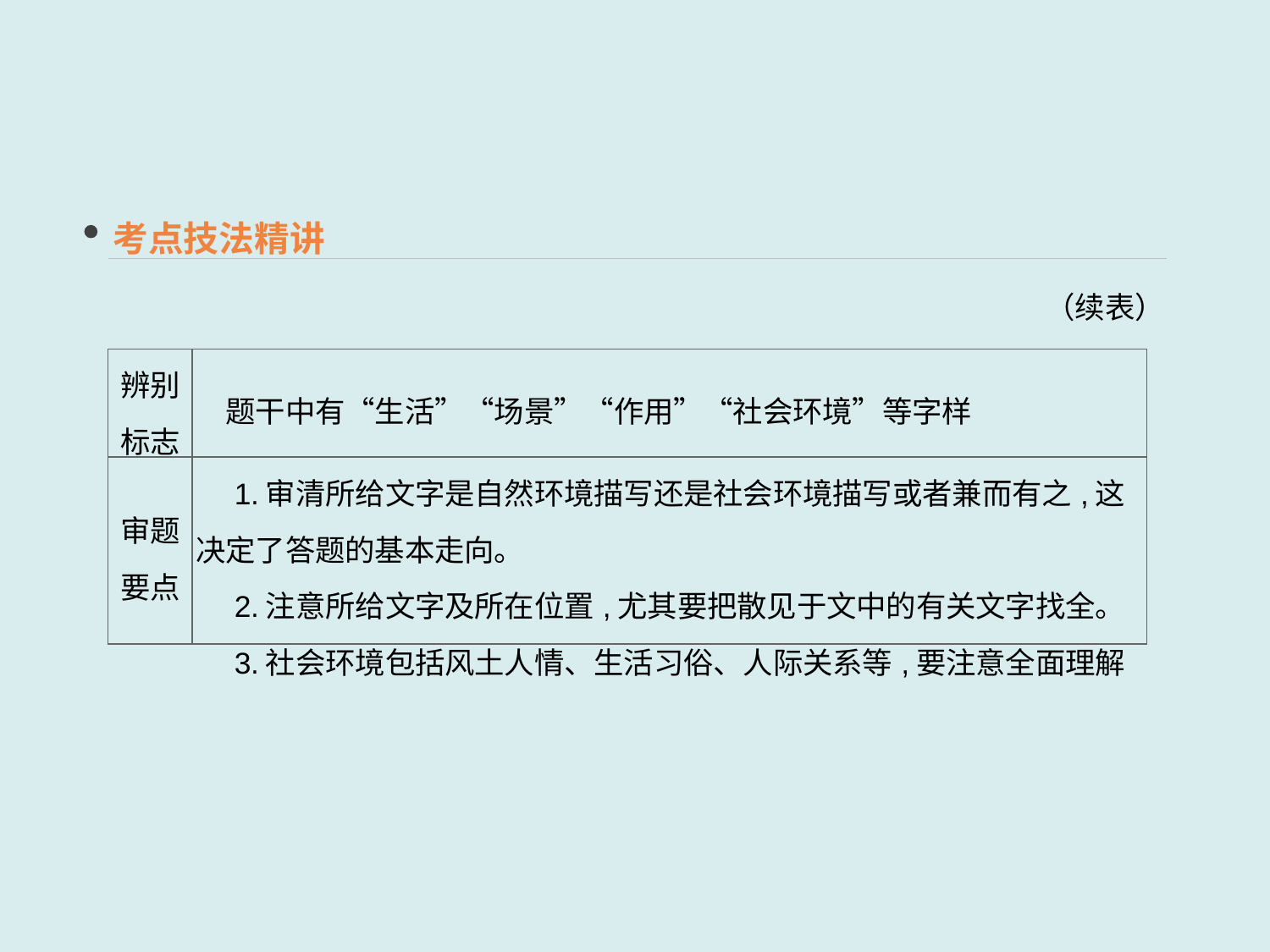

考点技法精讲

（续表）
| 辨别 标志 | 题干中有“生活”“场景”“作用”“社会环境”等字样 |
| --- | --- |
| 审题 要点 | 1.审清所给文字是自然环境描写还是社会环境描写或者兼而有之,这决定了答题的基本走向。 　2.注意所给文字及所在位置,尤其要把散见于文中的有关文字找全。 　3.社会环境包括风土人情、生活习俗、人际关系等,要注意全面理解 |